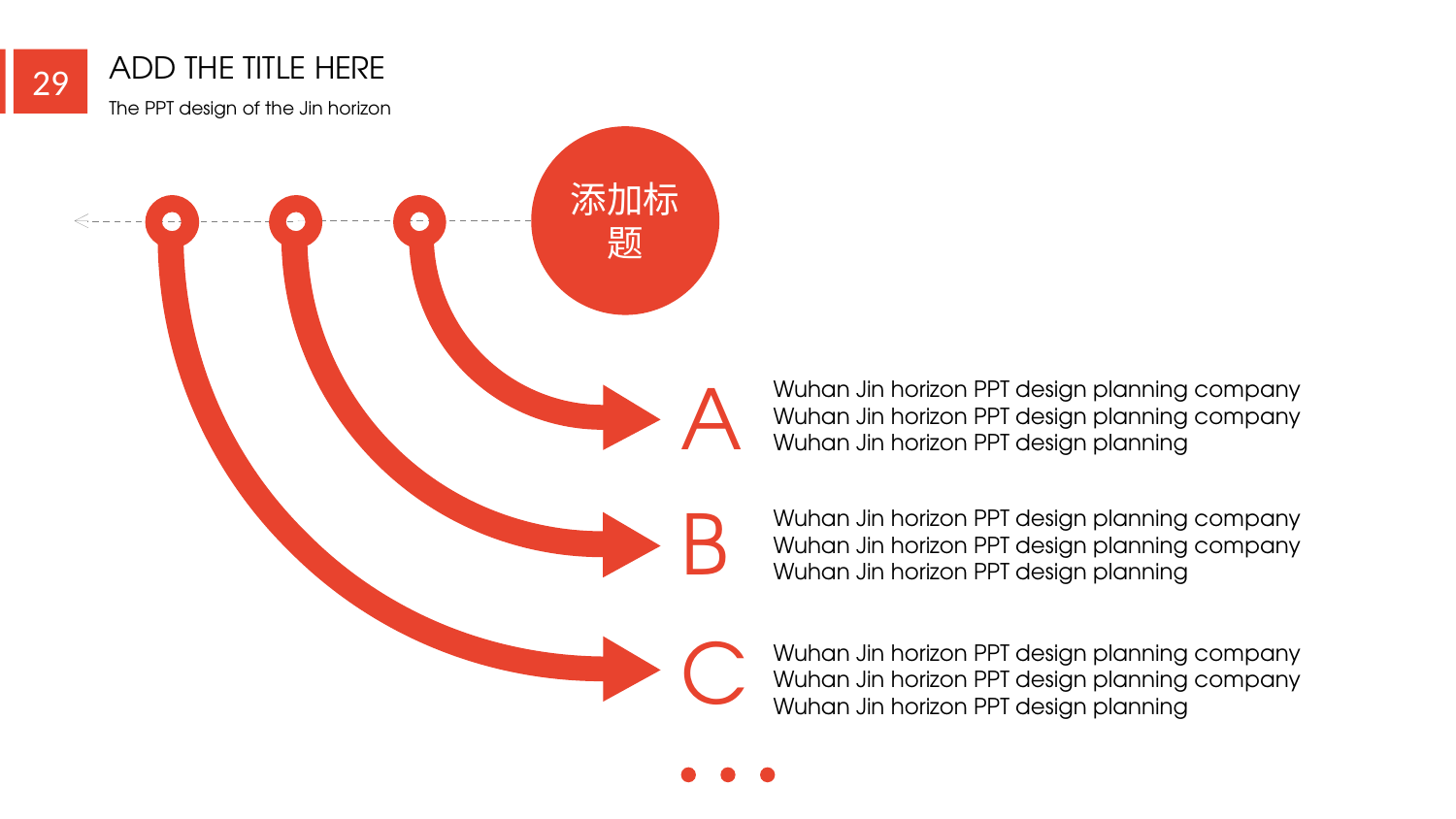

添加标题

A
Wuhan Jin horizon PPT design planning company Wuhan Jin horizon PPT design planning company Wuhan Jin horizon PPT design planning
B
Wuhan Jin horizon PPT design planning company Wuhan Jin horizon PPT design planning company Wuhan Jin horizon PPT design planning
C
Wuhan Jin horizon PPT design planning company Wuhan Jin horizon PPT design planning company Wuhan Jin horizon PPT design planning